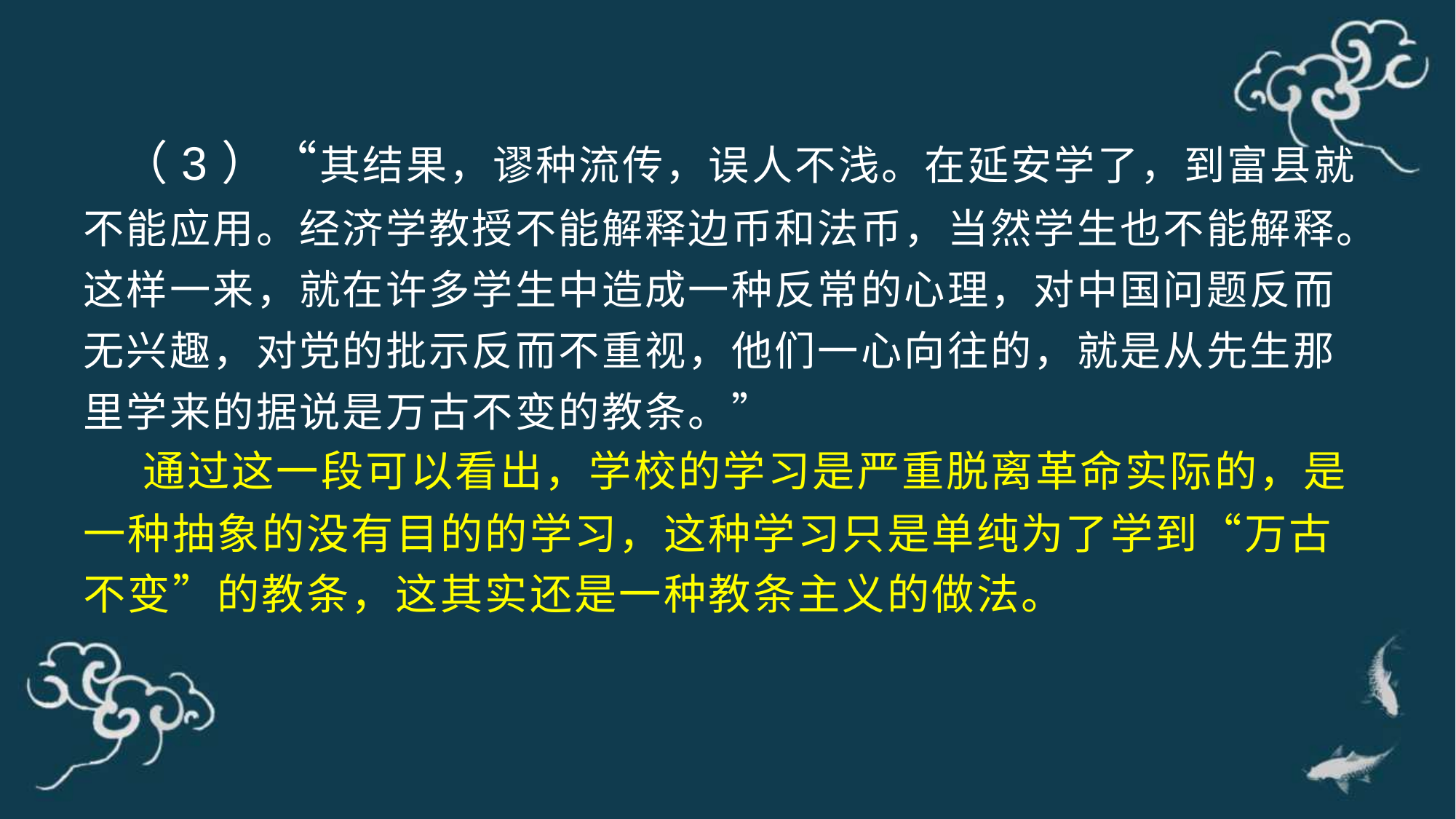

（3）“其结果，谬种流传，误人不浅。在延安学了，到富县就不能应用。经济学教授不能解释边币和法币，当然学生也不能解释。这样一来，就在许多学生中造成一种反常的心理，对中国问题反而无兴趣，对党的批示反而不重视，他们一心向往的，就是从先生那里学来的据说是万古不变的教条。”
    通过这一段可以看出，学校的学习是严重脱离革命实际的，是一种抽象的没有目的的学习，这种学习只是单纯为了学到“万古不变”的教条，这其实还是一种教条主义的做法。